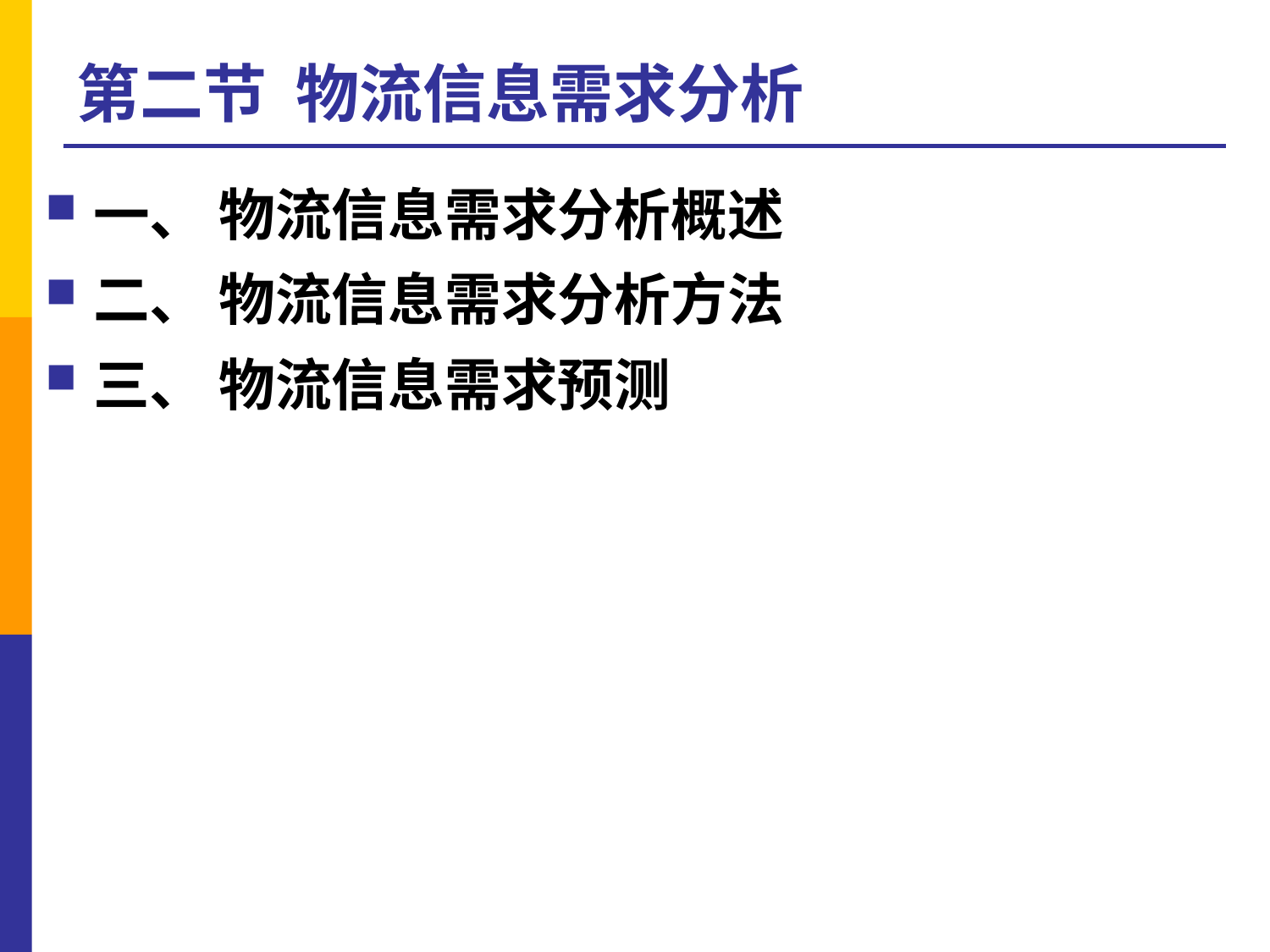

# 第二节  物流信息需求分析
一、 物流信息需求分析概述
二、 物流信息需求分析方法
三、 物流信息需求预测